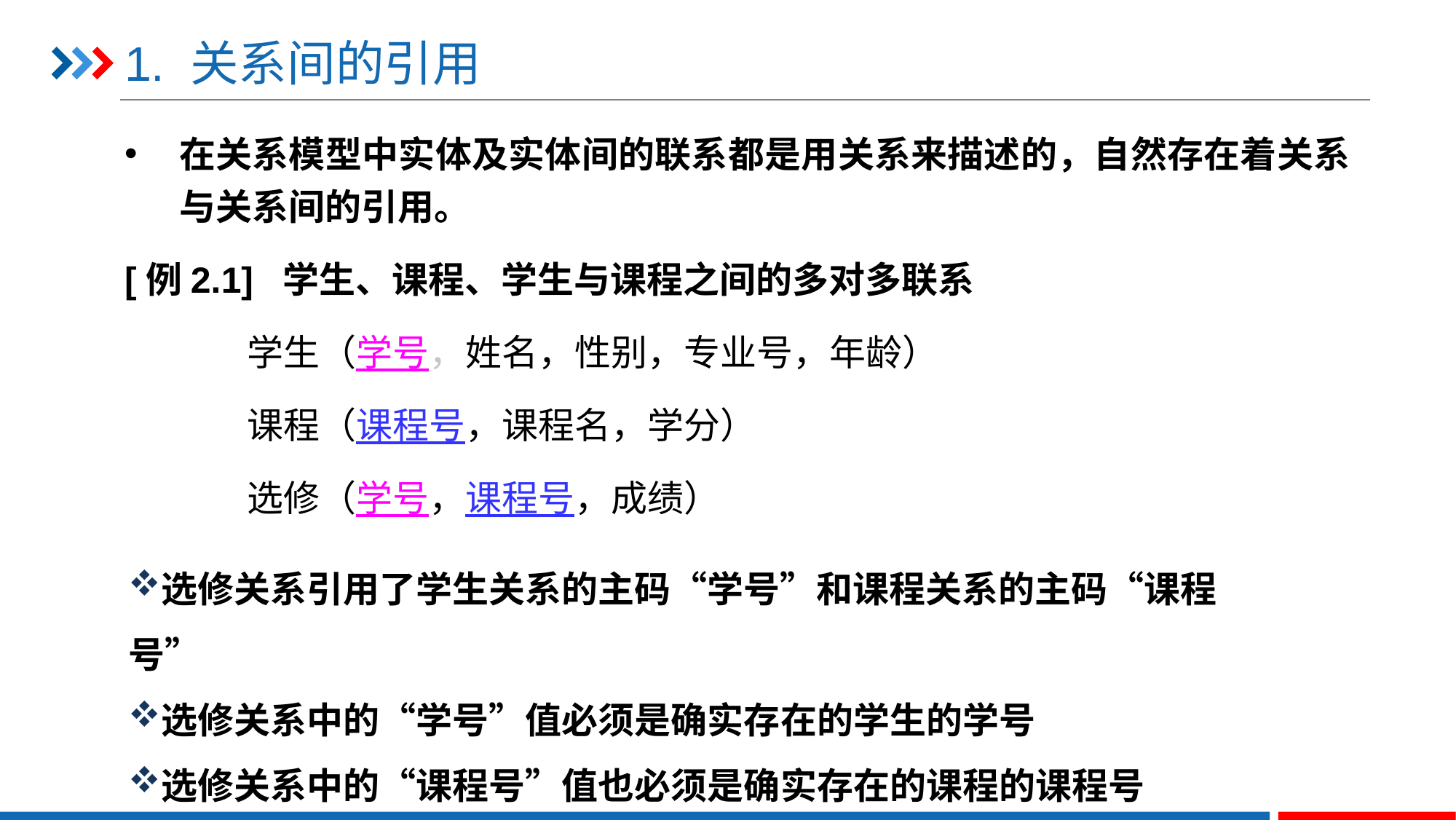

# 1. 关系间的引用
在关系模型中实体及实体间的联系都是用关系来描述的，自然存在着关系与关系间的引用。
[例2.1]  学生、课程、学生与课程之间的多对多联系
     学生（学号，姓名，性别，专业号，年龄）
     课程（课程号，课程名，学分）
     选修（学号，课程号，成绩）
选修关系引用了学生关系的主码“学号”和课程关系的主码“课程号”
选修关系中的“学号”值必须是确实存在的学生的学号
选修关系中的“课程号”值也必须是确实存在的课程的课程号